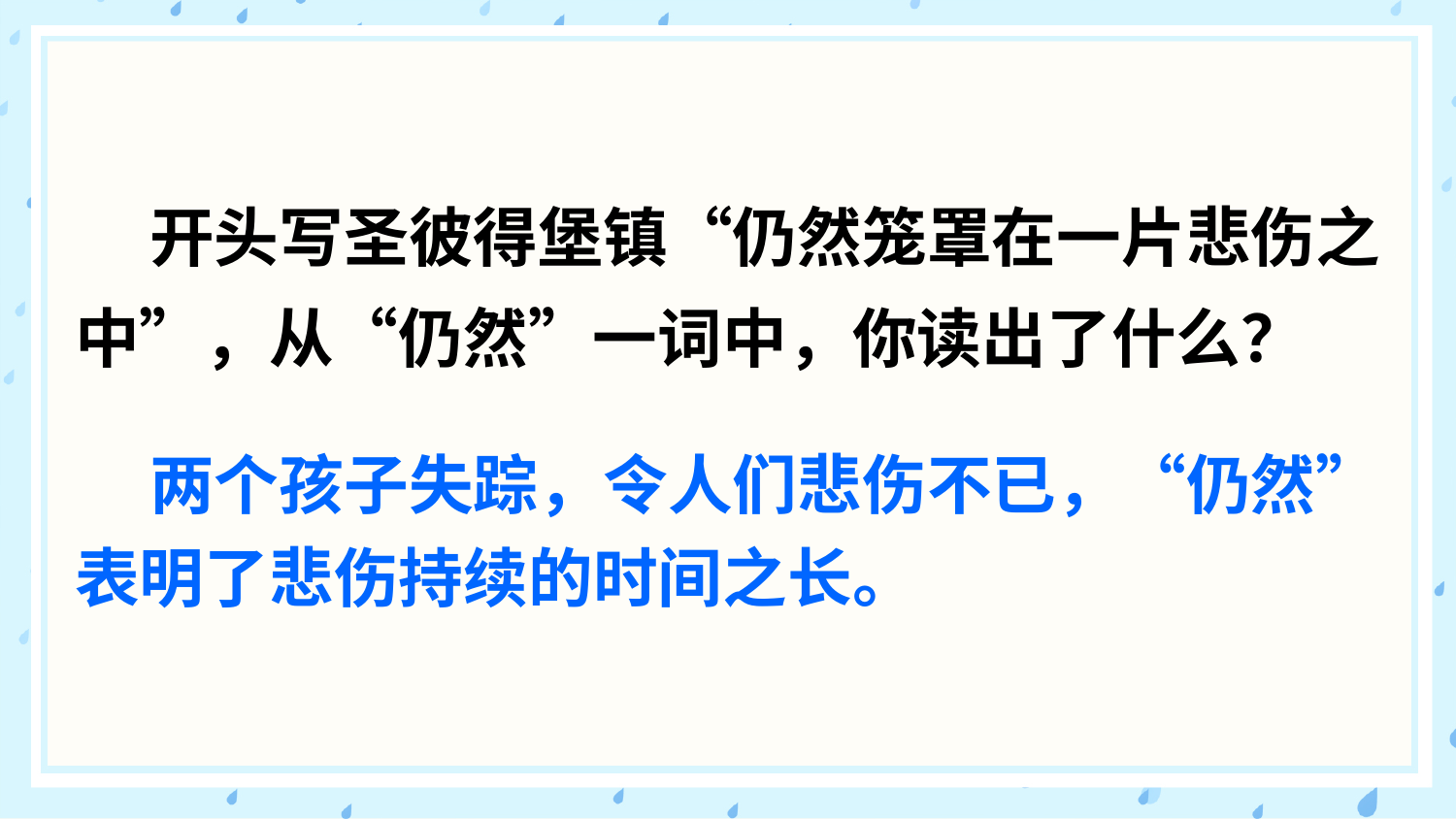

开头写圣彼得堡镇“仍然笼罩在一片悲伤之中”，从“仍然”一词中，你读出了什么？
    两个孩子失踪，令人们悲伤不已，“仍然” 表明了悲伤持续的时间之长。